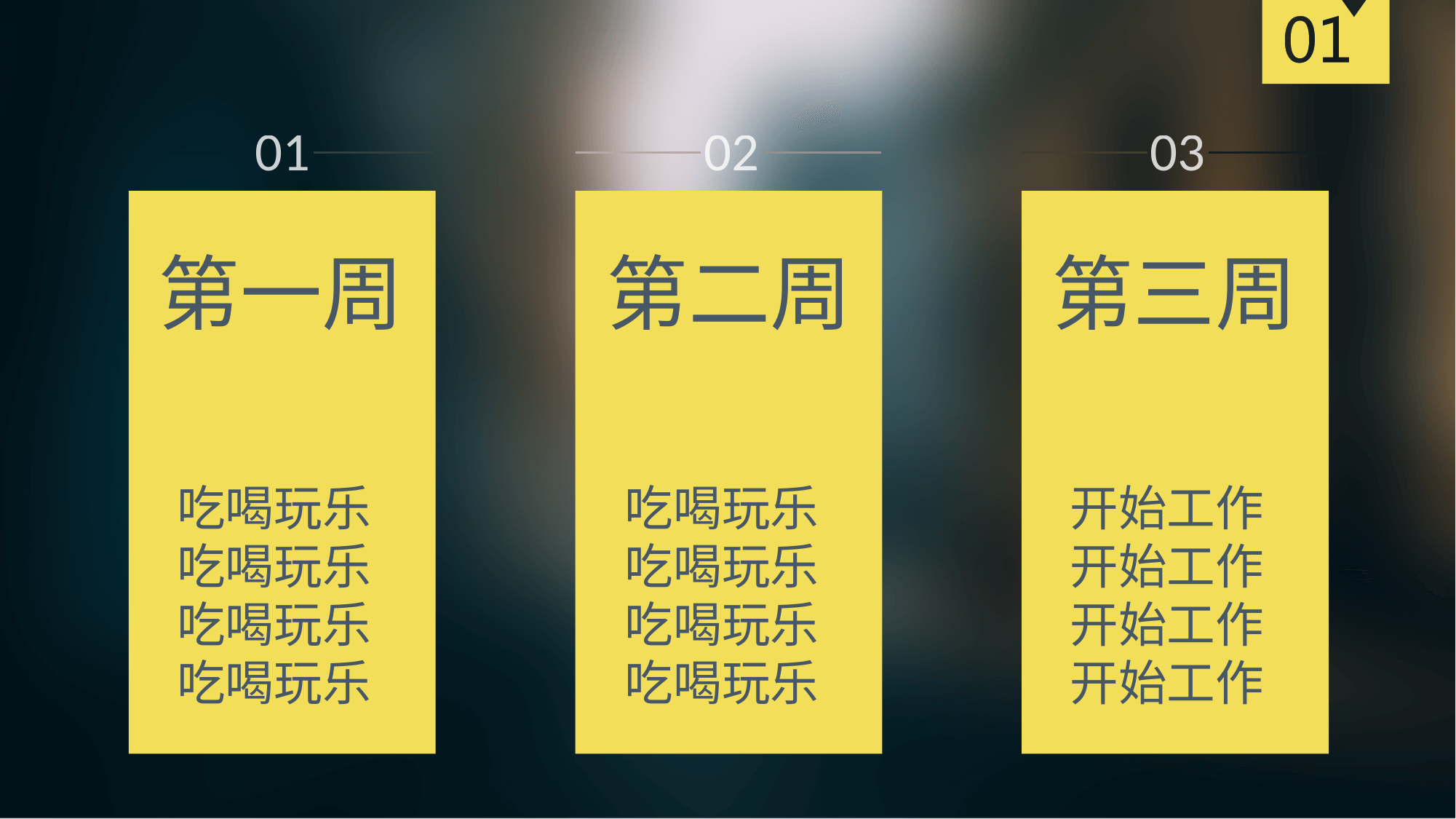

01
02
03

第一周
第二周
第三周
吃喝玩乐
吃喝玩乐
吃喝玩乐
吃喝玩乐
吃喝玩乐
吃喝玩乐
吃喝玩乐
吃喝玩乐
开始工作
开始工作
开始工作
开始工作